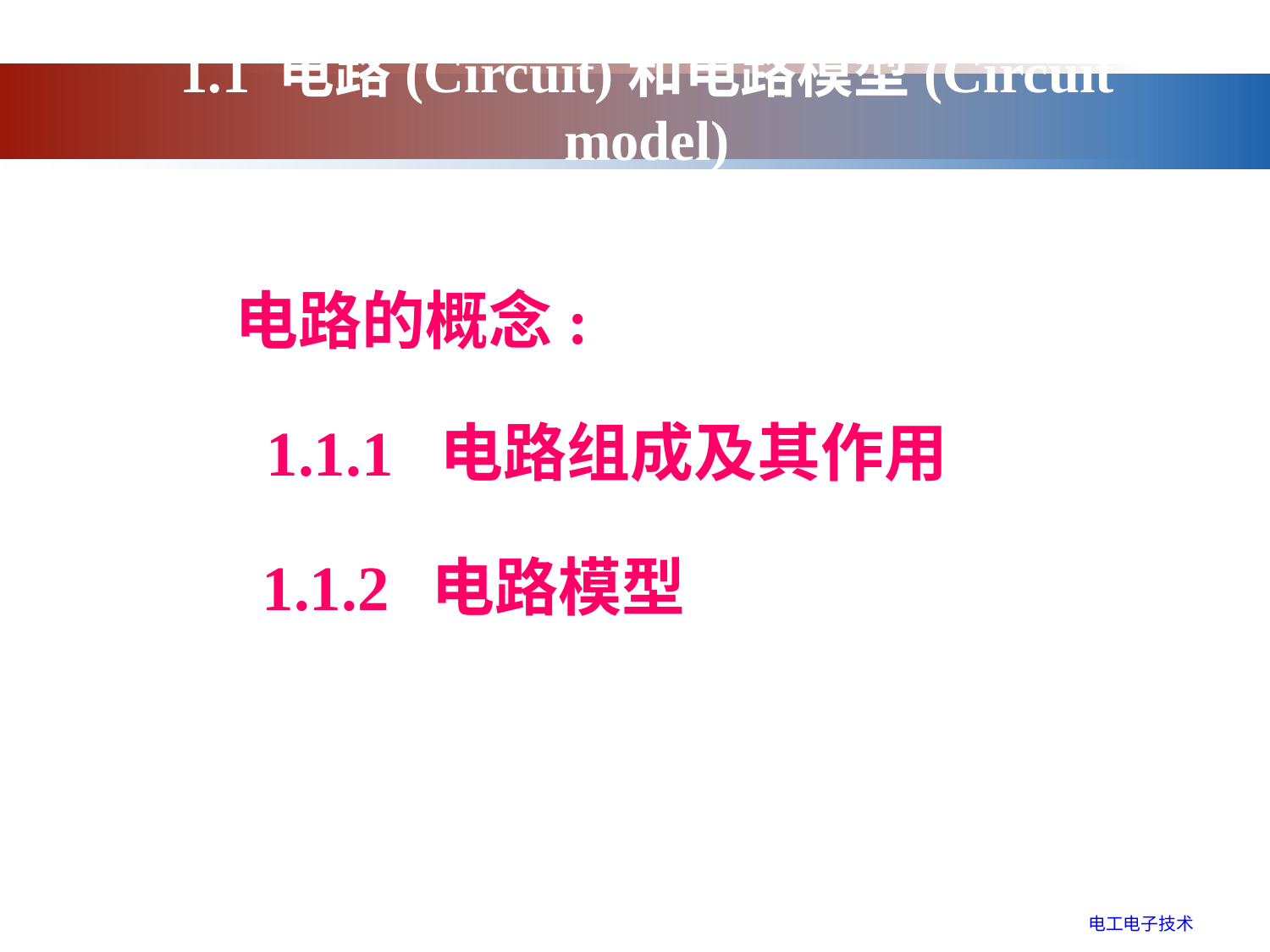

# 1.1 电路(Circuit)和电路模型(Circuit model)

          电路的概念:
1.1.1  电路组成及其作用
1.1.2  电路模型
电工电子技术